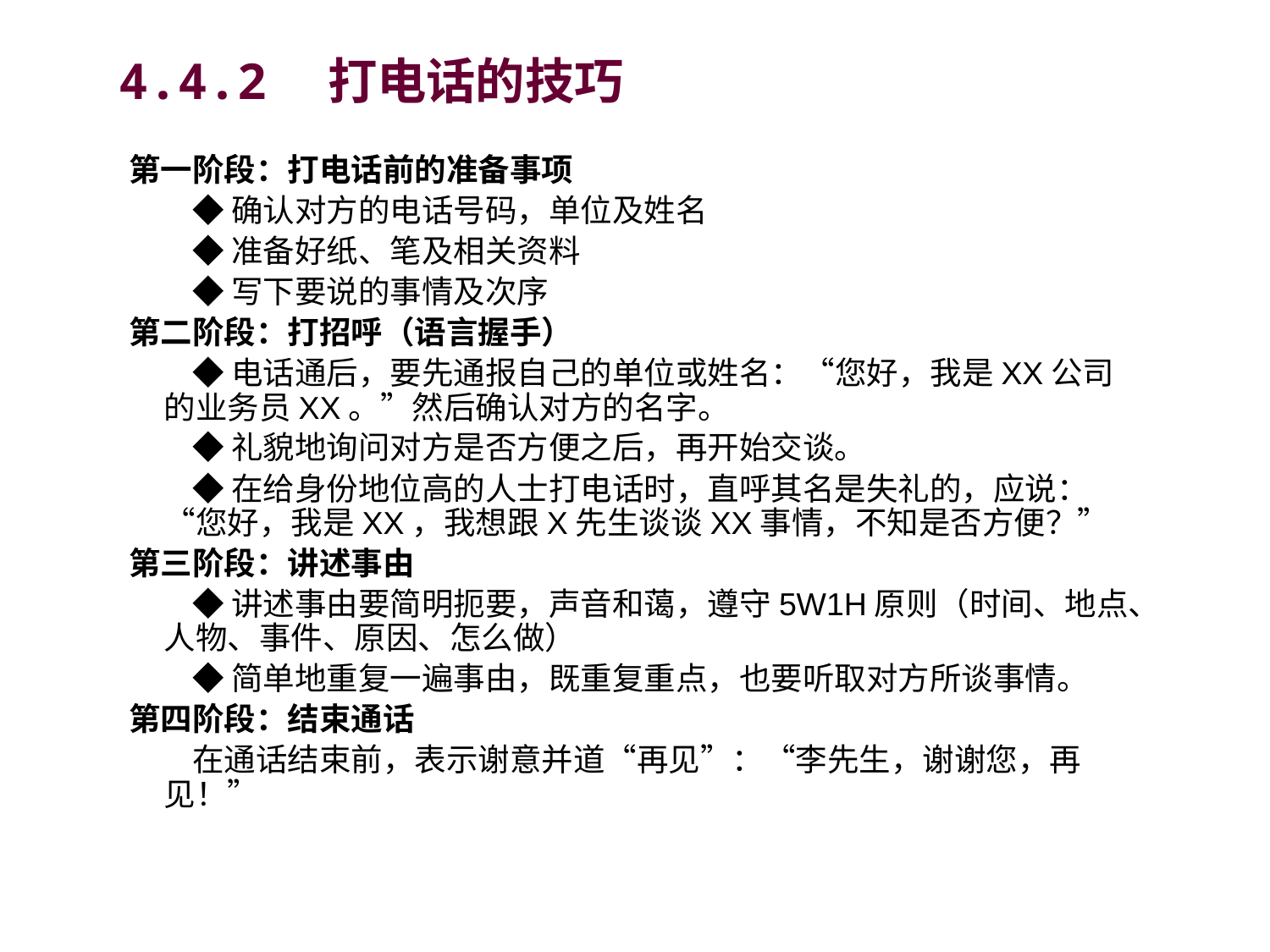

# 4.4.2　打电话的技巧
第一阶段：打电话前的准备事项
　　◆ 确认对方的电话号码，单位及姓名
　　◆ 准备好纸、笔及相关资料
　　◆ 写下要说的事情及次序
第二阶段：打招呼（语言握手）
　　◆ 电话通后，要先通报自己的单位或姓名：“您好，我是XX公司的业务员XX。”然后确认对方的名字。
　　◆ 礼貌地询问对方是否方便之后，再开始交谈。
　　◆ 在给身份地位高的人士打电话时，直呼其名是失礼的，应说：“您好，我是XX，我想跟X先生谈谈XX事情，不知是否方便？”
第三阶段：讲述事由
　　◆ 讲述事由要简明扼要，声音和蔼，遵守5W1H原则（时间、地点、人物、事件、原因、怎么做）
　　◆ 简单地重复一遍事由，既重复重点，也要听取对方所谈事情。
第四阶段：结束通话
　　在通话结束前，表示谢意并道“再见”：“李先生，谢谢您，再见！”